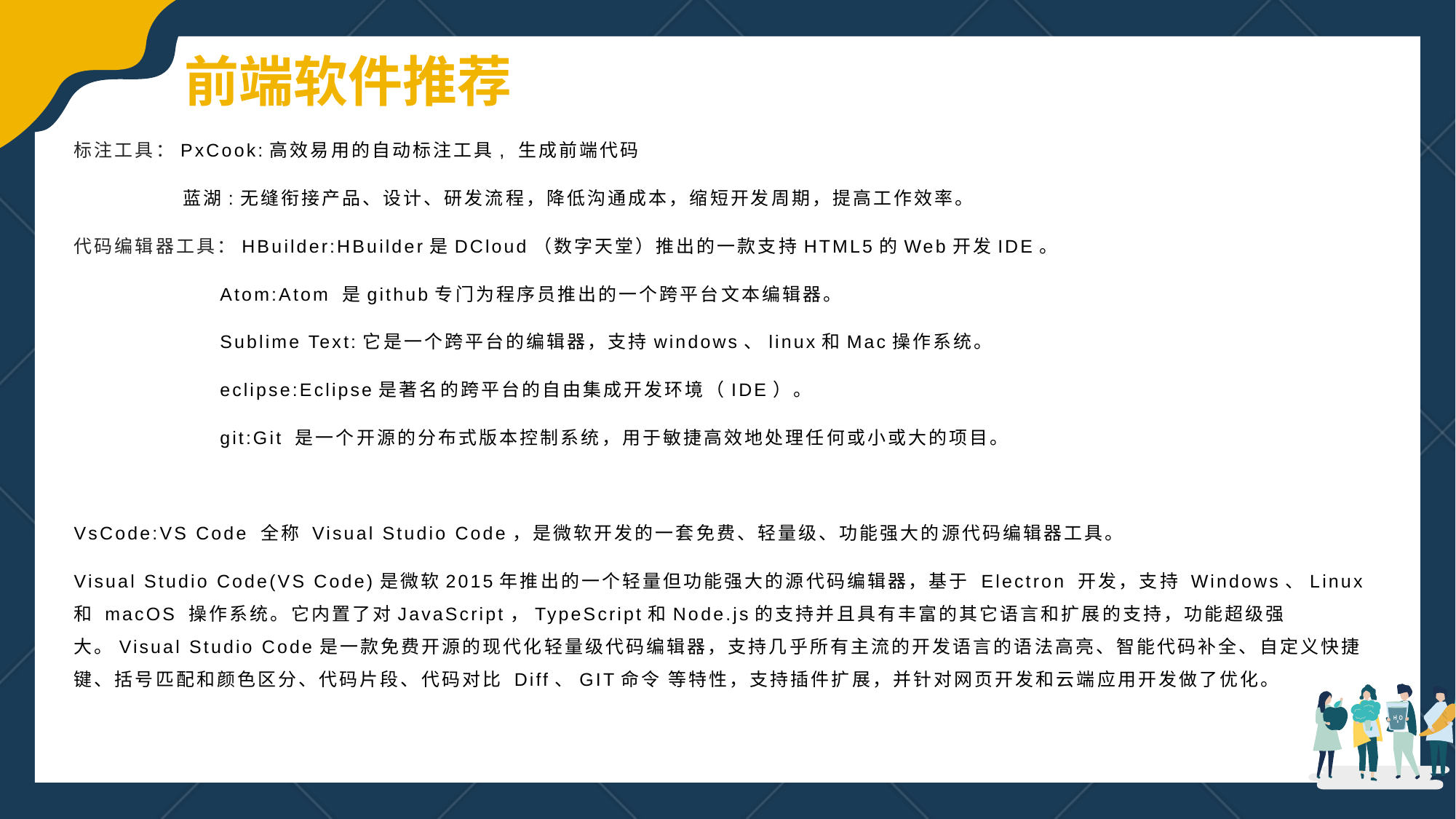

前端软件推荐
标注工具：PxCook:高效易用的自动标注工具, 生成前端代码
	蓝湖:无缝衔接产品、设计、研发流程，降低沟通成本，缩短开发周期，提高工作效率。
代码编辑器工具：HBuilder:HBuilder是DCloud（数字天堂）推出的一款支持HTML5的Web开发IDE。
	     Atom:Atom 是github专门为程序员推出的一个跨平台文本编辑器。
	     Sublime Text:它是一个跨平台的编辑器，支持windows、linux和Mac操作系统。
	     eclipse:Eclipse是著名的跨平台的自由集成开发环境（IDE）。
	     git:Git 是一个开源的分布式版本控制系统，用于敏捷高效地处理任何或小或大的项目。

VsCode:VS Code 全称 Visual Studio Code，是微软开发的一套免费、轻量级、功能强大的源代码编辑器工具。
Visual Studio Code(VS Code)是微软2015年推出的一个轻量但功能强大的源代码编辑器，基于 Electron 开发，支持 Windows、Linux 和 macOS 操作系统。它内置了对JavaScript，TypeScript和Node.js的支持并且具有丰富的其它语言和扩展的支持，功能超级强大。Visual Studio Code是一款免费开源的现代化轻量级代码编辑器，支持几乎所有主流的开发语言的语法高亮、智能代码补全、自定义快捷键、括号匹配和颜色区分、代码片段、代码对比 Diff、GIT命令 等特性，支持插件扩展，并针对网页开发和云端应用开发做了优化。